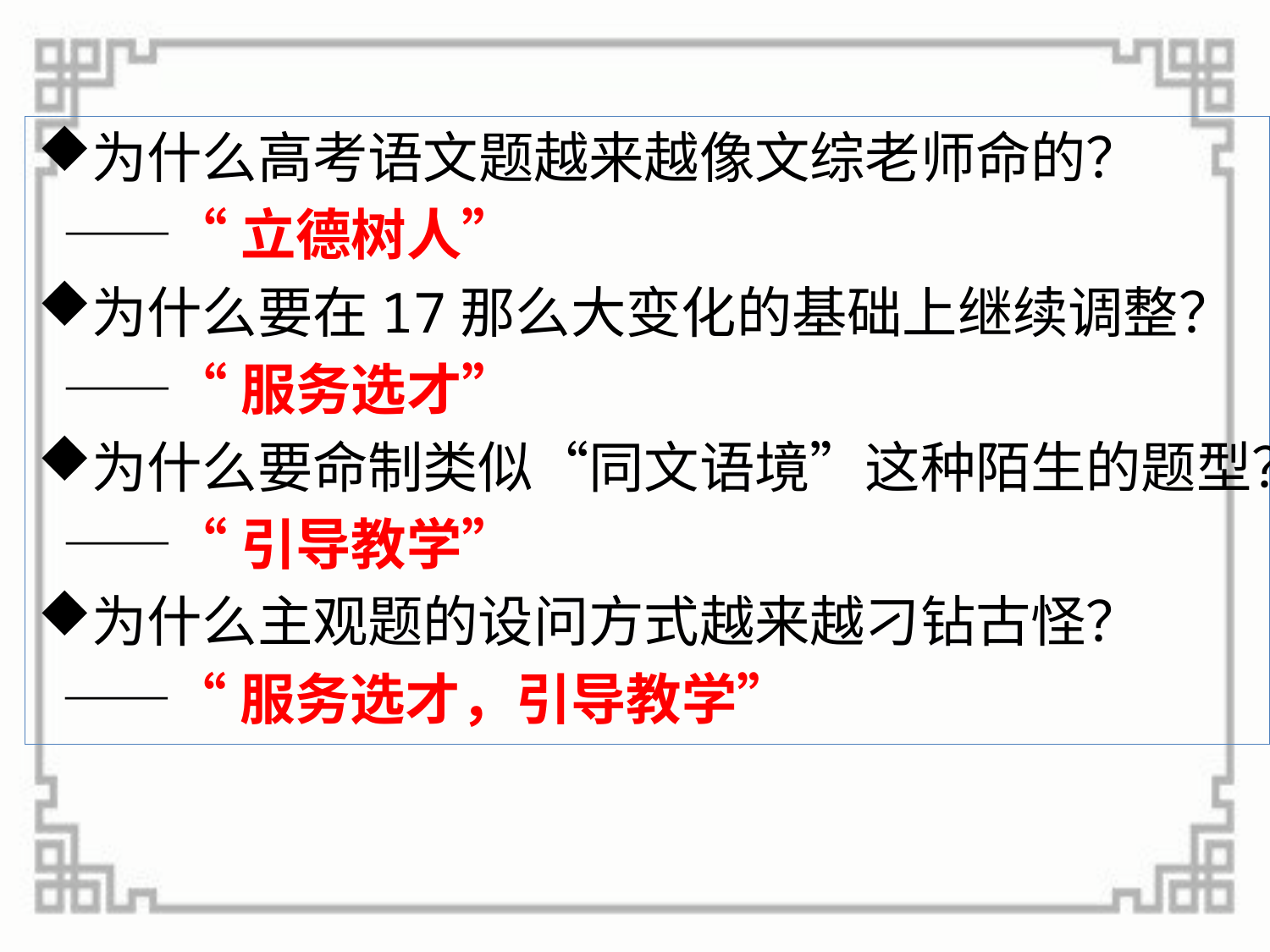

为什么高考语文题越来越像文综老师命的？
  ——“立德树人”
为什么要在17那么大变化的基础上继续调整？
  ——“服务选才”
为什么要命制类似“同文语境”这种陌生的题型？
  ——“引导教学”
为什么主观题的设问方式越来越刁钻古怪？
  ——“服务选才，引导教学”